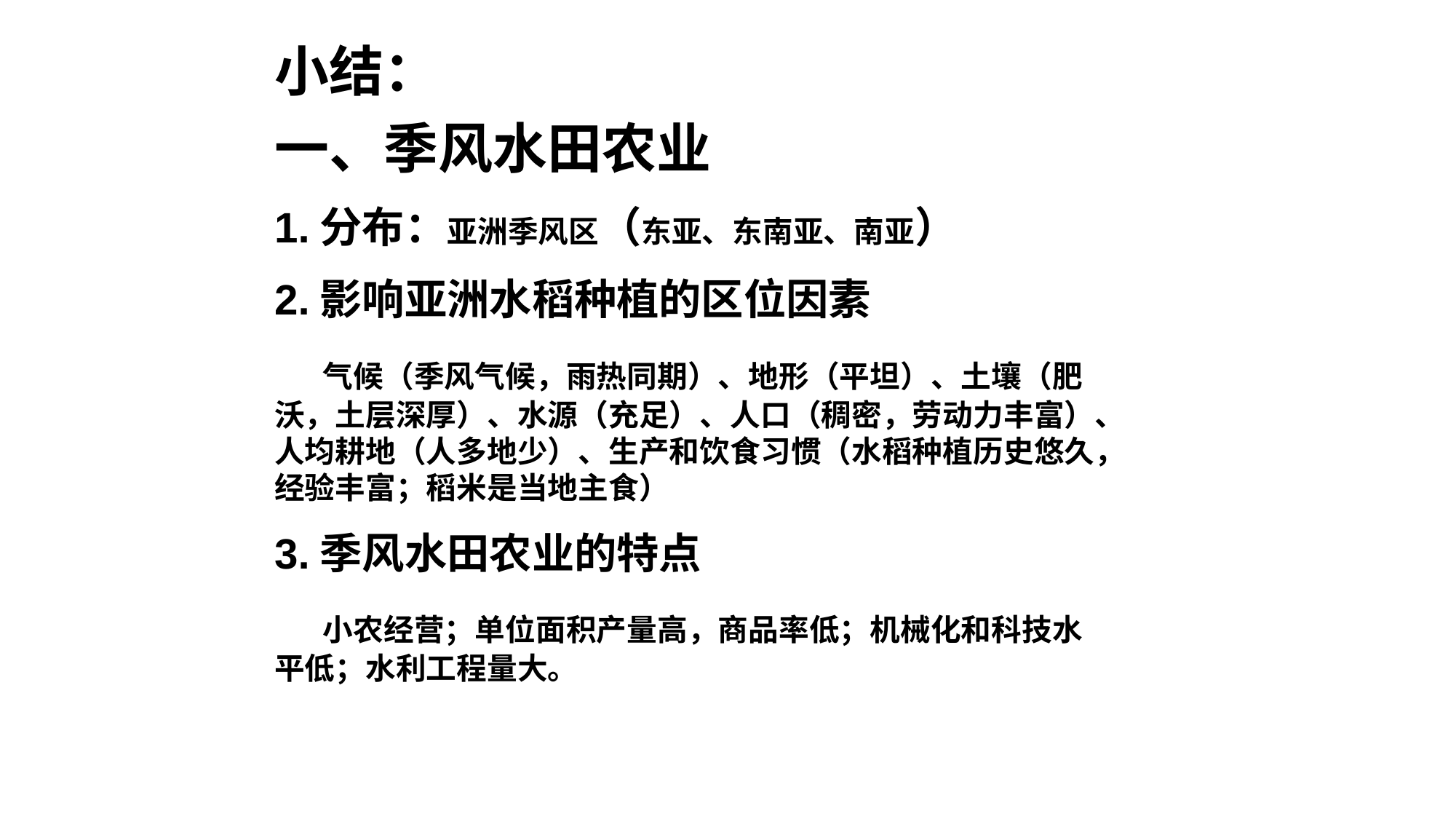

小结：
一、季风水田农业
1.分布：亚洲季风区（东亚、东南亚、南亚）
2.影响亚洲水稻种植的区位因素
    气候（季风气候，雨热同期）、地形（平坦）、土壤（肥沃，土层深厚）、水源（充足）、人口（稠密，劳动力丰富）、人均耕地（人多地少）、生产和饮食习惯（水稻种植历史悠久，经验丰富；稻米是当地主食）
3.季风水田农业的特点
    小农经营；单位面积产量高，商品率低；机械化和科技水平低；水利工程量大。